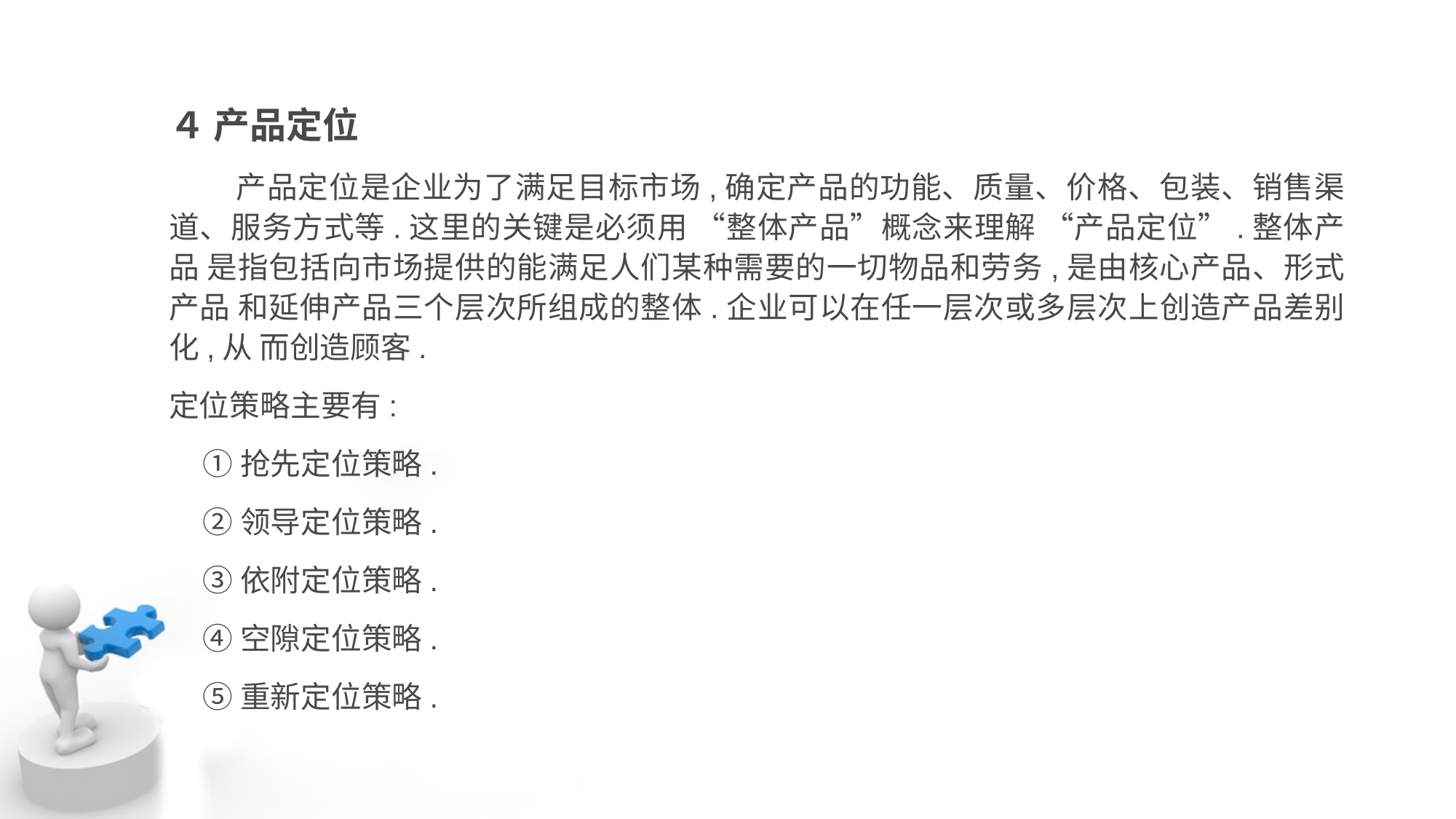

４ 产品定位
        产品定位是企业为了满足目标市场,确定产品的功能、质量、价格、包装、销售渠 道、服务方式等.这里的关键是必须用 “整体产品”概念来理解 “产品定位”.整体产品 是指包括向市场提供的能满足人们某种需要的一切物品和劳务,是由核心产品、形式产品 和延伸产品三个层次所组成的整体.企业可以在任一层次或多层次上创造产品差别化,从 而创造顾客.
定位策略主要有:
     ①抢先定位策略.
     ②领导定位策略.
     ③依附定位策略.
     ④空隙定位策略.
     ⑤重新定位策略.